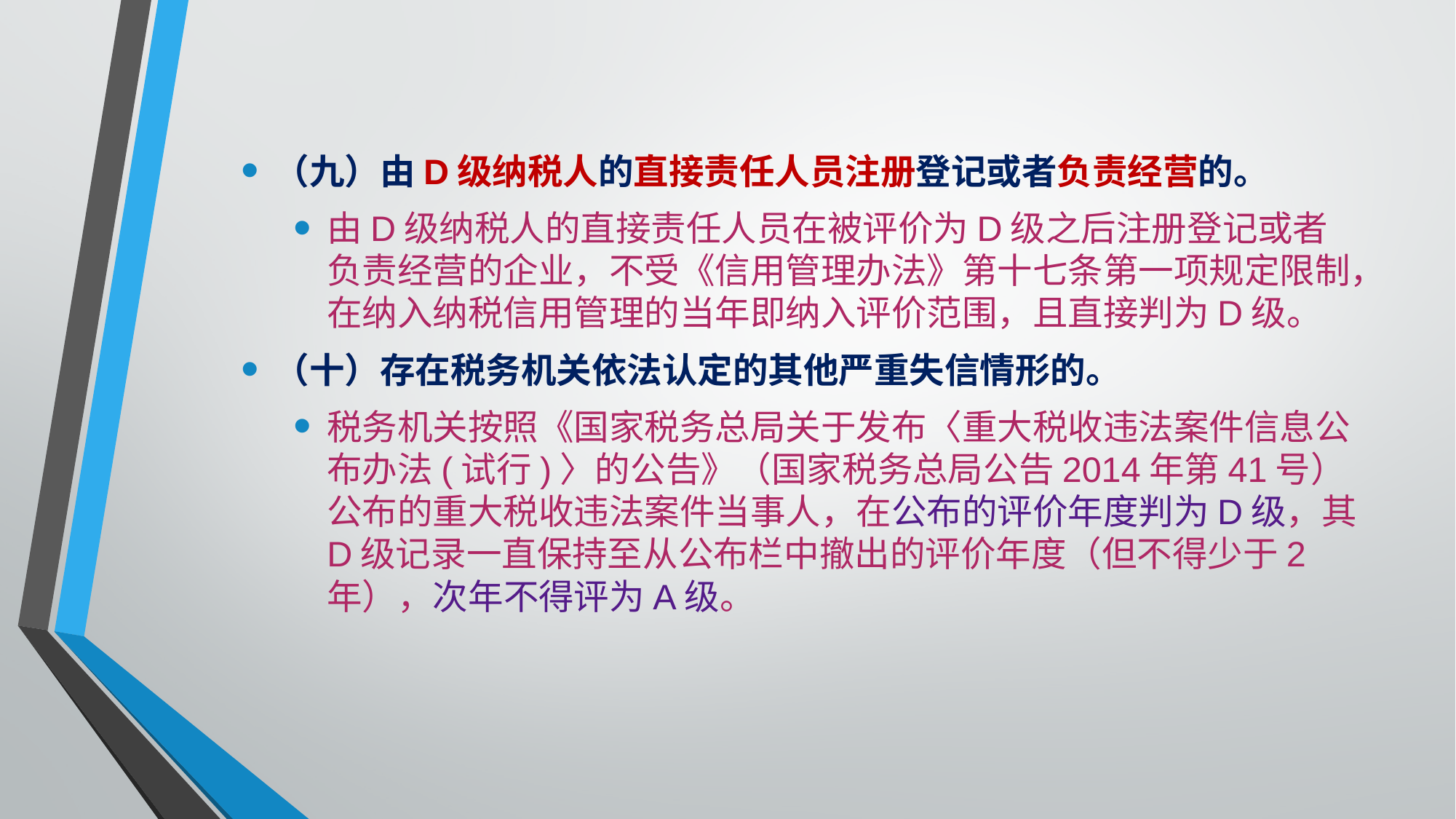

（九）由D级纳税人的直接责任人员注册登记或者负责经营的。
由D级纳税人的直接责任人员在被评价为D级之后注册登记或者负责经营的企业，不受《信用管理办法》第十七条第一项规定限制，在纳入纳税信用管理的当年即纳入评价范围，且直接判为D级。
（十）存在税务机关依法认定的其他严重失信情形的。
税务机关按照《国家税务总局关于发布〈重大税收违法案件信息公布办法(试行)〉的公告》（国家税务总局公告2014年第41号）公布的重大税收违法案件当事人，在公布的评价年度判为D级，其D级记录一直保持至从公布栏中撤出的评价年度（但不得少于2年），次年不得评为A级。